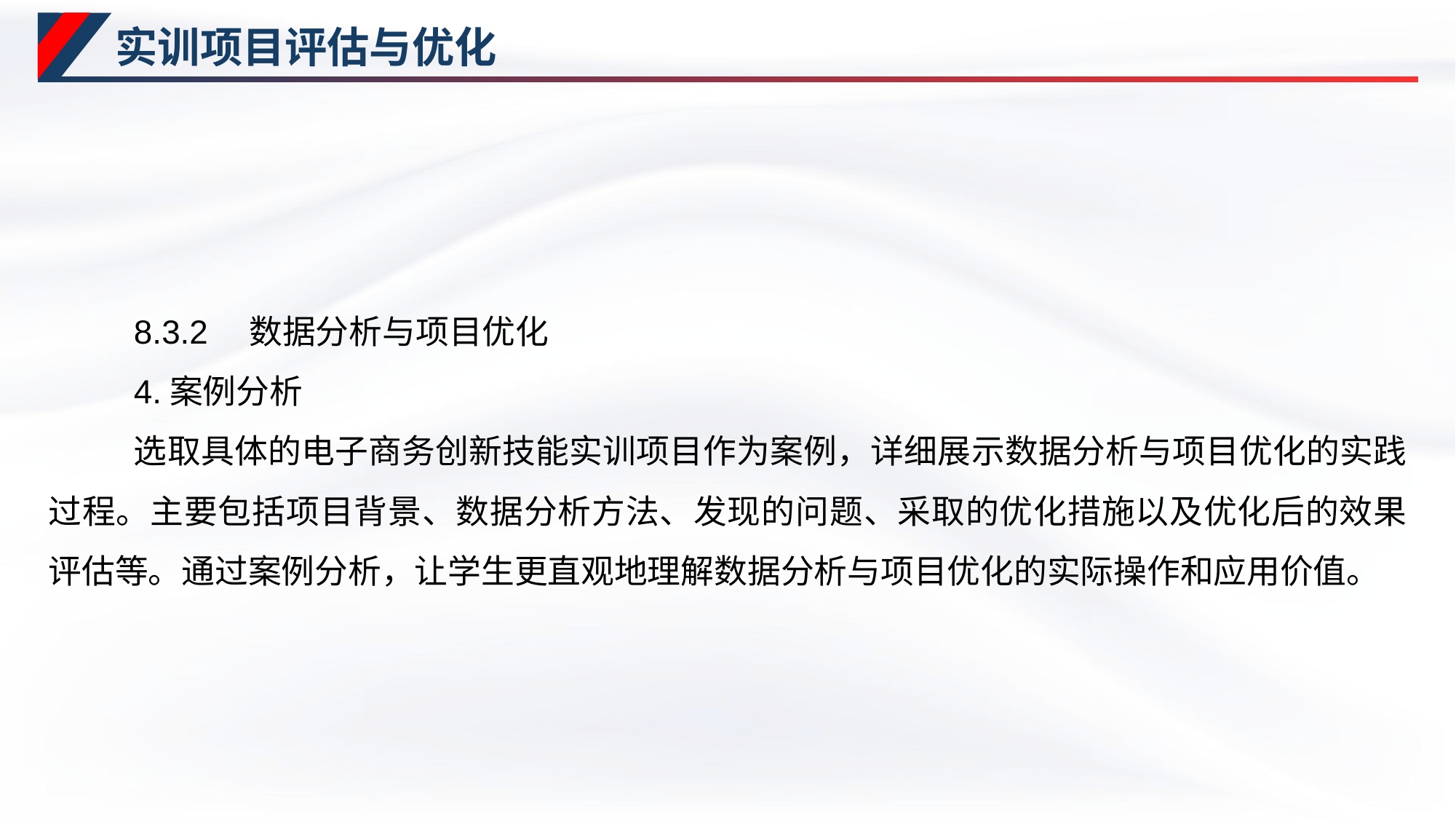

# 实训项目评估与优化
8.3.2　数据分析与项目优化
4.案例分析
选取具体的电子商务创新技能实训项目作为案例，详细展示数据分析与项目优化的实践过程。主要包括项目背景、数据分析方法、发现的问题、采取的优化措施以及优化后的效果评估等。通过案例分析，让学生更直观地理解数据分析与项目优化的实际操作和应用价值。